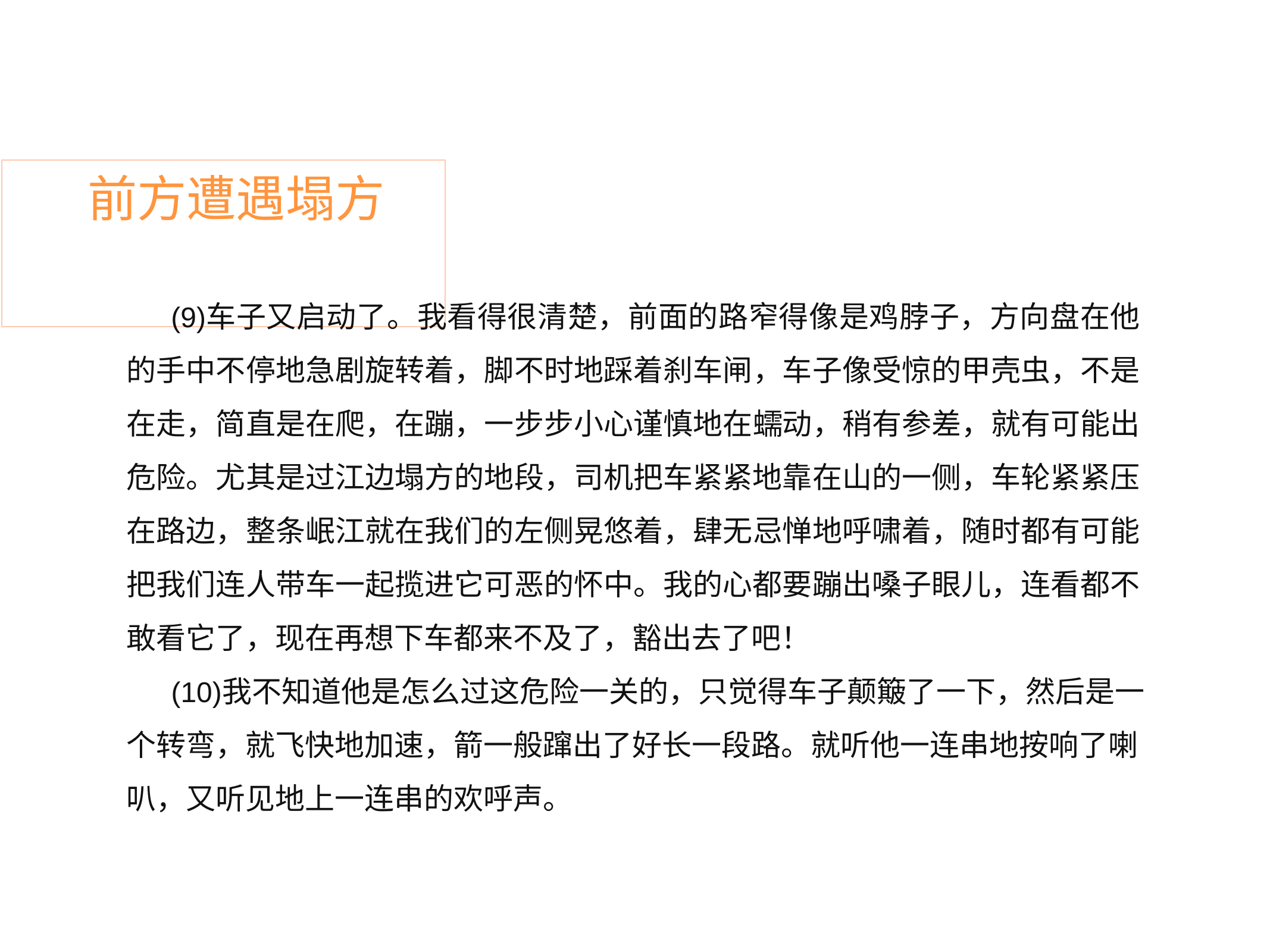

# 前方遭遇塌方
车子又启动了。我看得很清楚，前面的路窄得像是鸡脖子，方向盘在他 的手中不停地急剧旋转着，脚不时地踩着刹车闸，车子像受惊的甲壳虫，不是 在走，简直是在爬，在蹦，一步步小心谨慎地在蠕动，稍有参差，就有可能出 危险。尤其是过江边塌方的地段，司机把车紧紧地靠在山的一侧，车轮紧紧压 在路边，整条岷江就在我们的左侧晃悠着，肆无忌惮地呼啸着，随时都有可能 把我们连人带车一起揽进它可恶的怀中。我的心都要蹦出嗓子眼儿，连看都不 敢看它了，现在再想下车都来不及了，豁出去了吧！
我不知道他是怎么过这危险一关的，只觉得车子颠簸了一下，然后是一 个转弯，就飞快地加速，箭一般蹿出了好长一段路。就听他一连串地按响了喇 叭，又听见地上一连串的欢呼声。